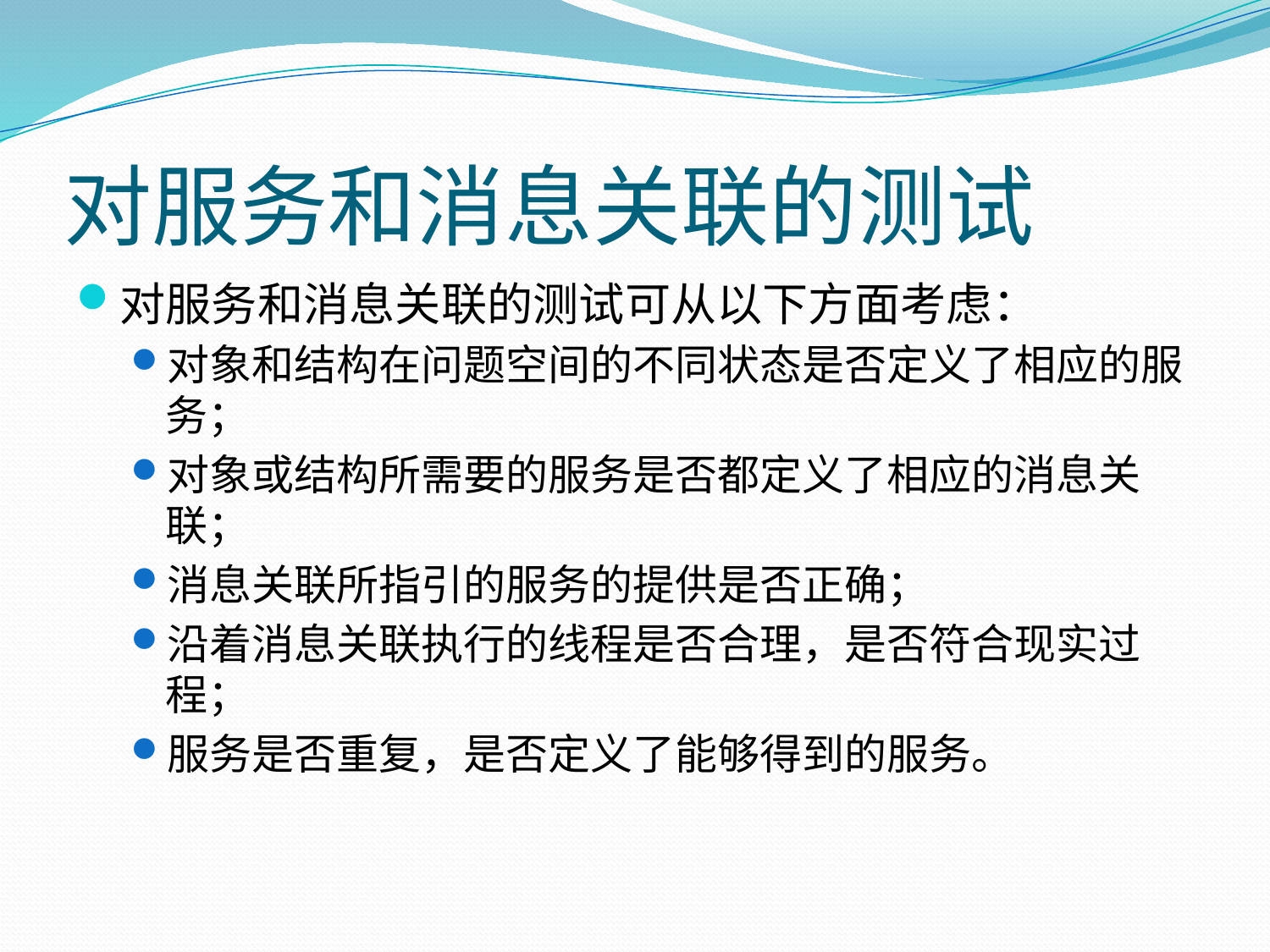

# 对服务和消息关联的测试
对服务和消息关联的测试可从以下方面考虑：
对象和结构在问题空间的不同状态是否定义了相应的服务；
对象或结构所需要的服务是否都定义了相应的消息关联；
消息关联所指引的服务的提供是否正确；
沿着消息关联执行的线程是否合理，是否符合现实过程；
服务是否重复，是否定义了能够得到的服务。